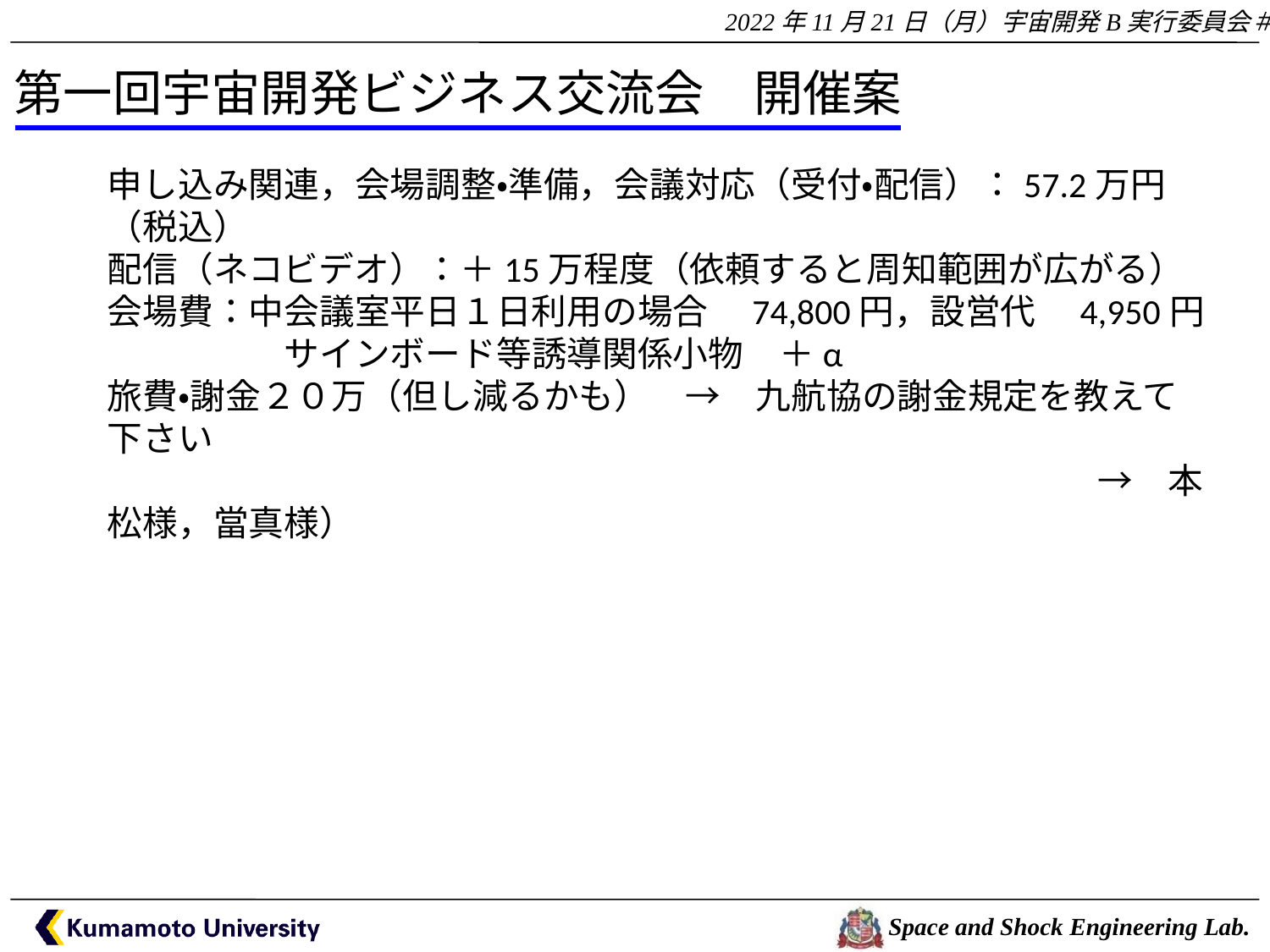

第一回宇宙開発ビジネス交流会　開催案
申し込み関連，会場調整・準備，会議対応（受付・配信）：57.2万円（税込）
配信（ネコビデオ）：＋15万程度（依頼すると周知範囲が広がる）
会場費：中会議室平日１日利用の場合　74,800円，設営代　4,950円
　　　　　サインボード等誘導関係小物　＋α
旅費・謝金２０万（但し減るかも）　→　九航協の謝金規定を教えて下さい
　　　　　　　　　　　　　　　　　　　　　　　　　　　　→　本松様，當真様）